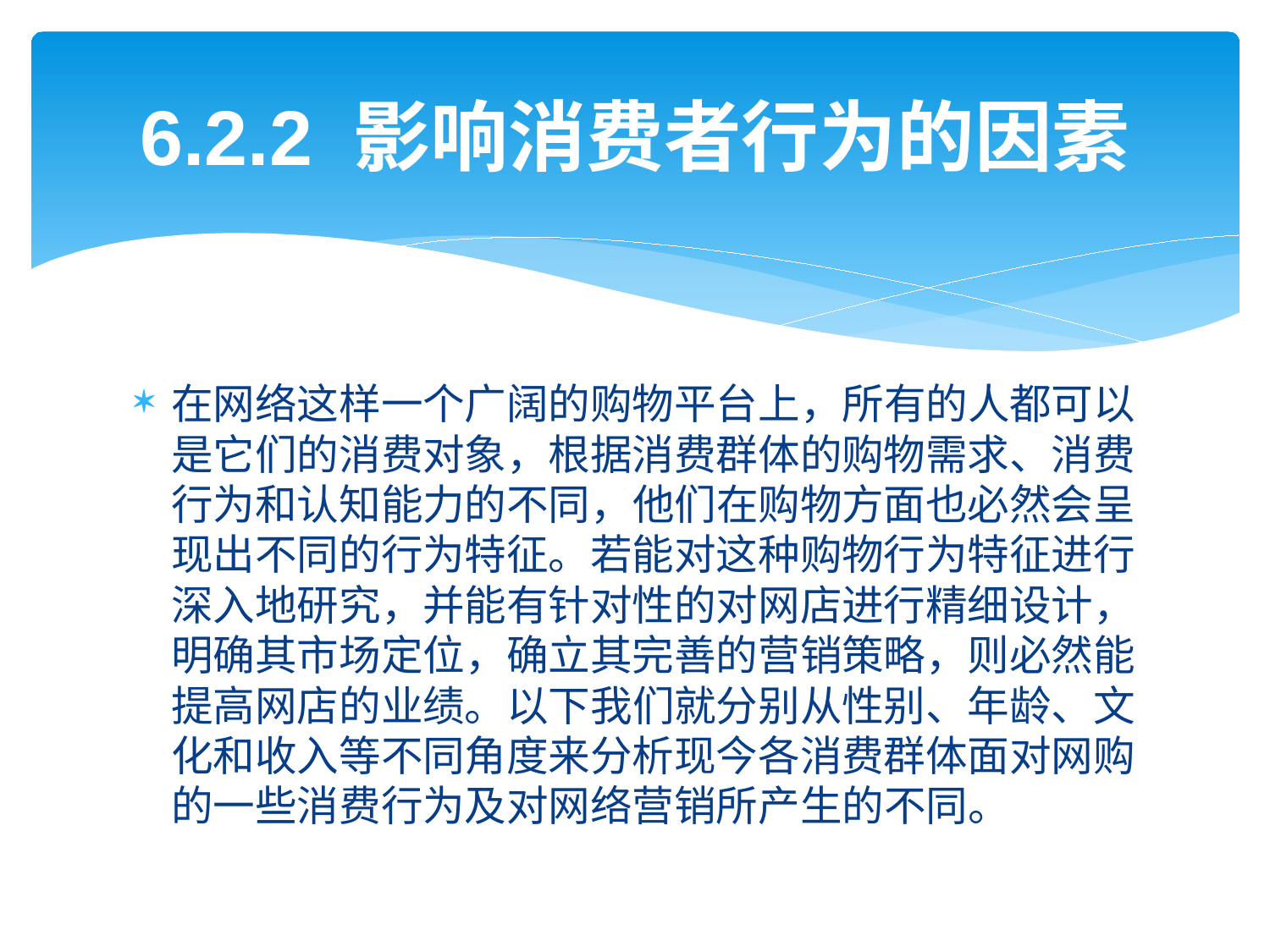

# 6.2.2 影响消费者行为的因素
在网络这样一个广阔的购物平台上，所有的人都可以是它们的消费对象，根据消费群体的购物需求、消费行为和认知能力的不同，他们在购物方面也必然会呈现出不同的行为特征。若能对这种购物行为特征进行深入地研究，并能有针对性的对网店进行精细设计，明确其市场定位，确立其完善的营销策略，则必然能提高网店的业绩。以下我们就分别从性别、年龄、文化和收入等不同角度来分析现今各消费群体面对网购的一些消费行为及对网络营销所产生的不同。